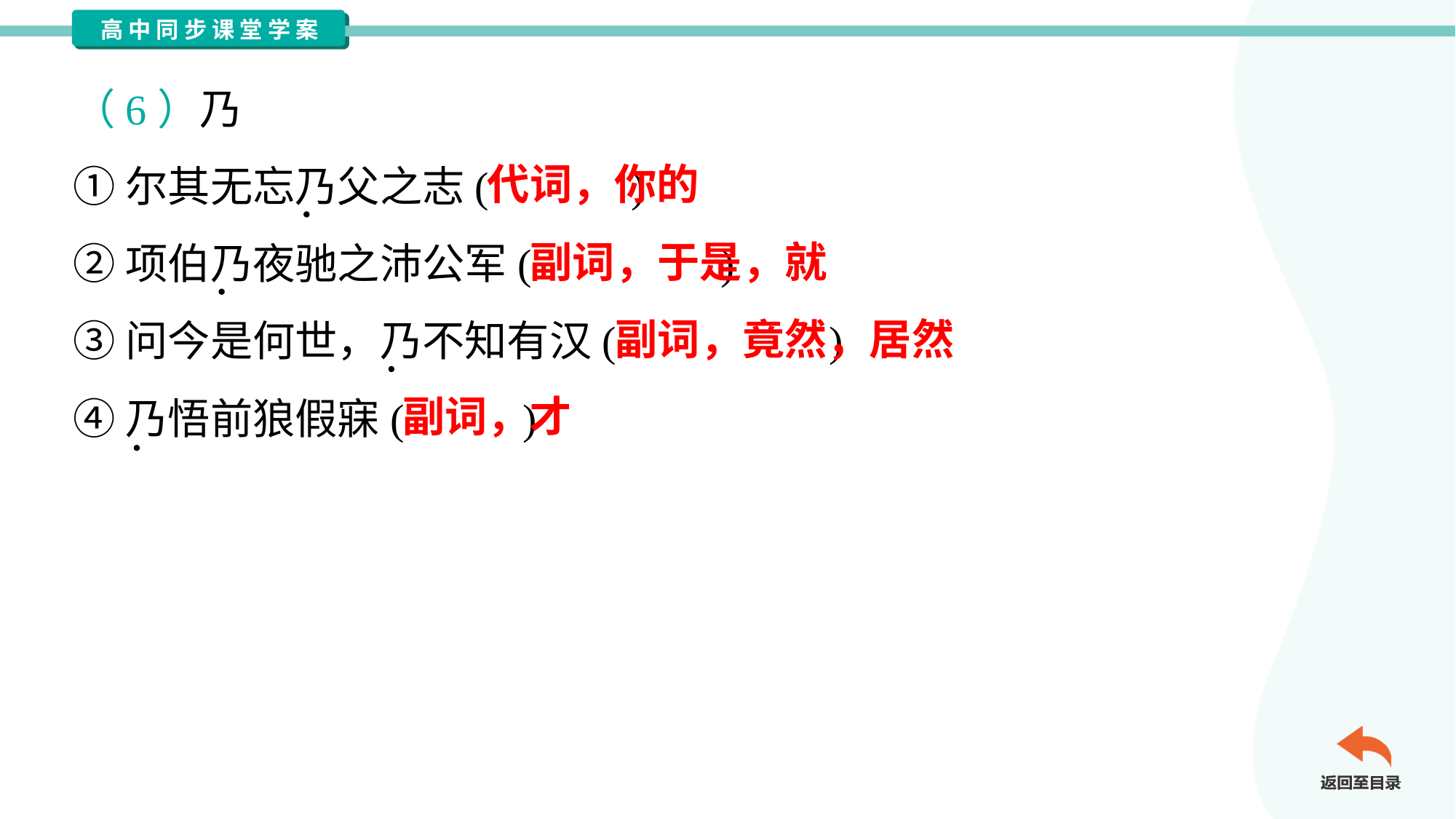

（6）乃
①尔其无忘乃父之志(            )
②项伯乃夜驰之沛公军(                )
③问今是何世，乃不知有汉(                  )
④乃悟前狼假寐(          )
代词，你的
副词，于是，就

副词，竟然，居然

副词，才